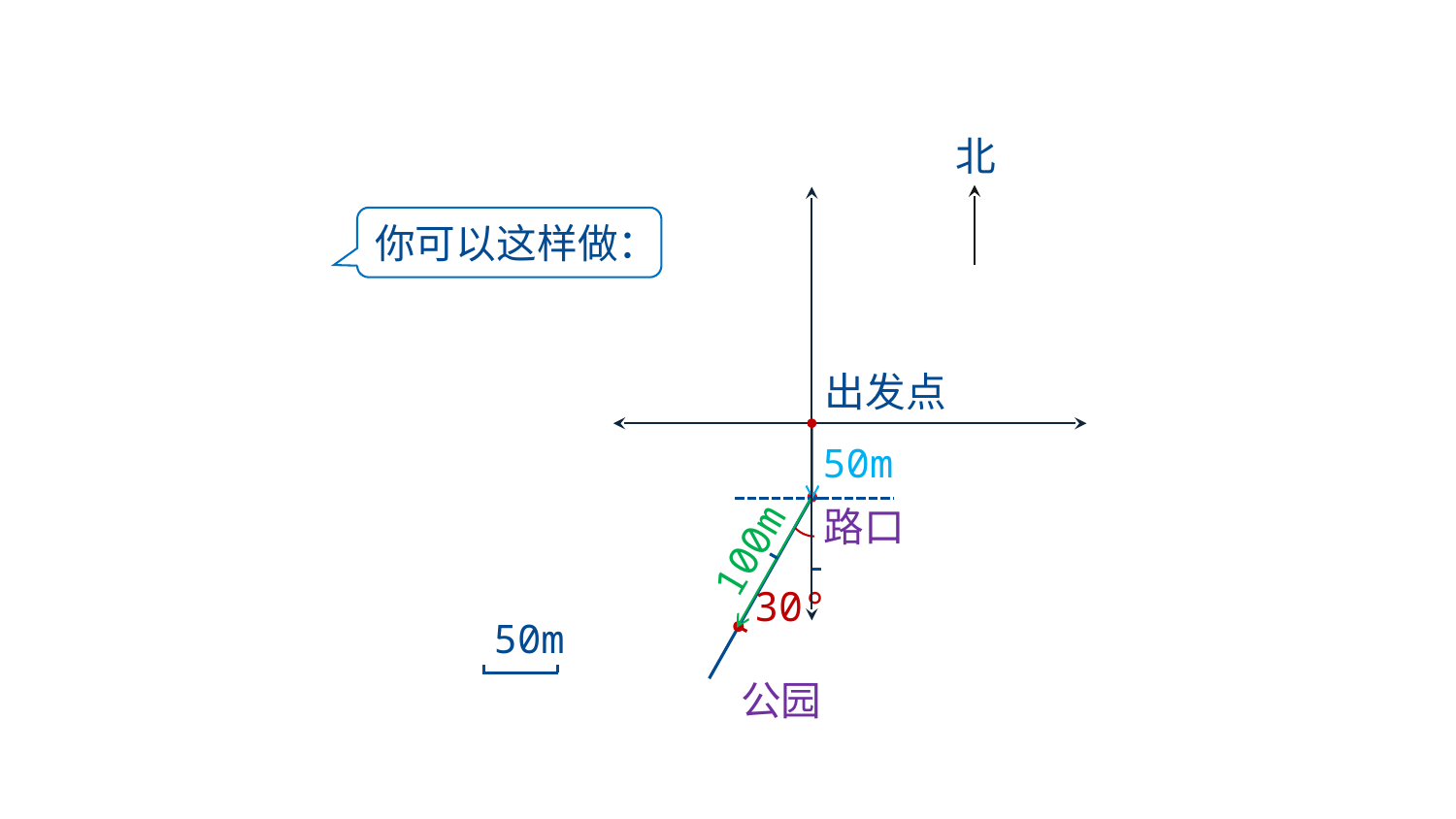

北
你可以这样做：
出发点

50m

路口
100m
30°
50m

公园